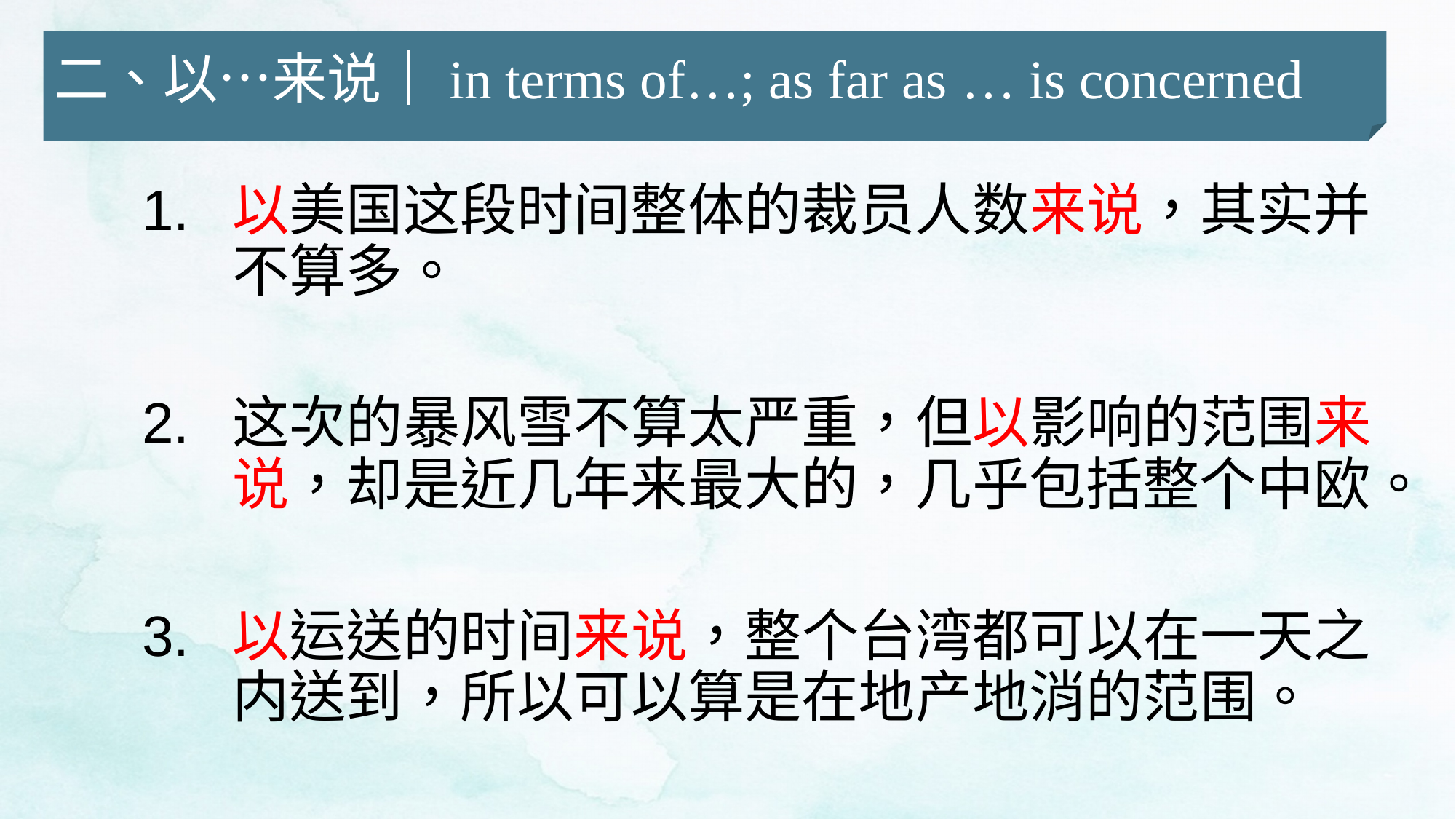

二、以…来说｜in terms of…; as far as … is concerned
以美国这段时间整体的裁员人数来说，其实并不算多。

这次的暴风雪不算太严重，但以影响的范围来说，却是近几年来最大的，几乎包括整个中欧。

以运送的时间来说，整个台湾都可以在一天之内送到，所以可以算是在地产地消的范围。